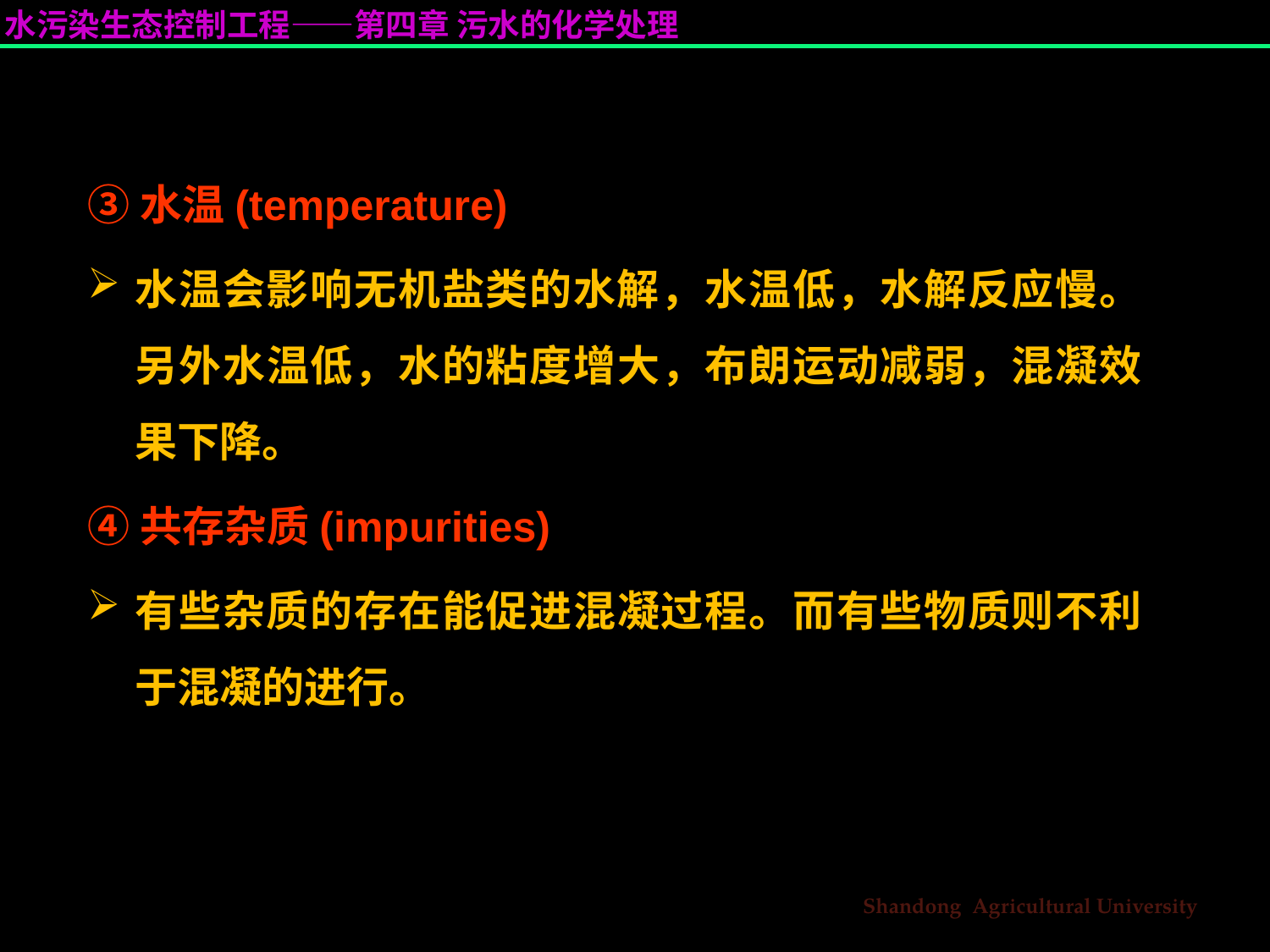

③水温(temperature)
水温会影响无机盐类的水解，水温低，水解反应慢。另外水温低，水的粘度增大，布朗运动减弱，混凝效果下降。
④共存杂质(impurities)
有些杂质的存在能促进混凝过程。而有些物质则不利于混凝的进行。